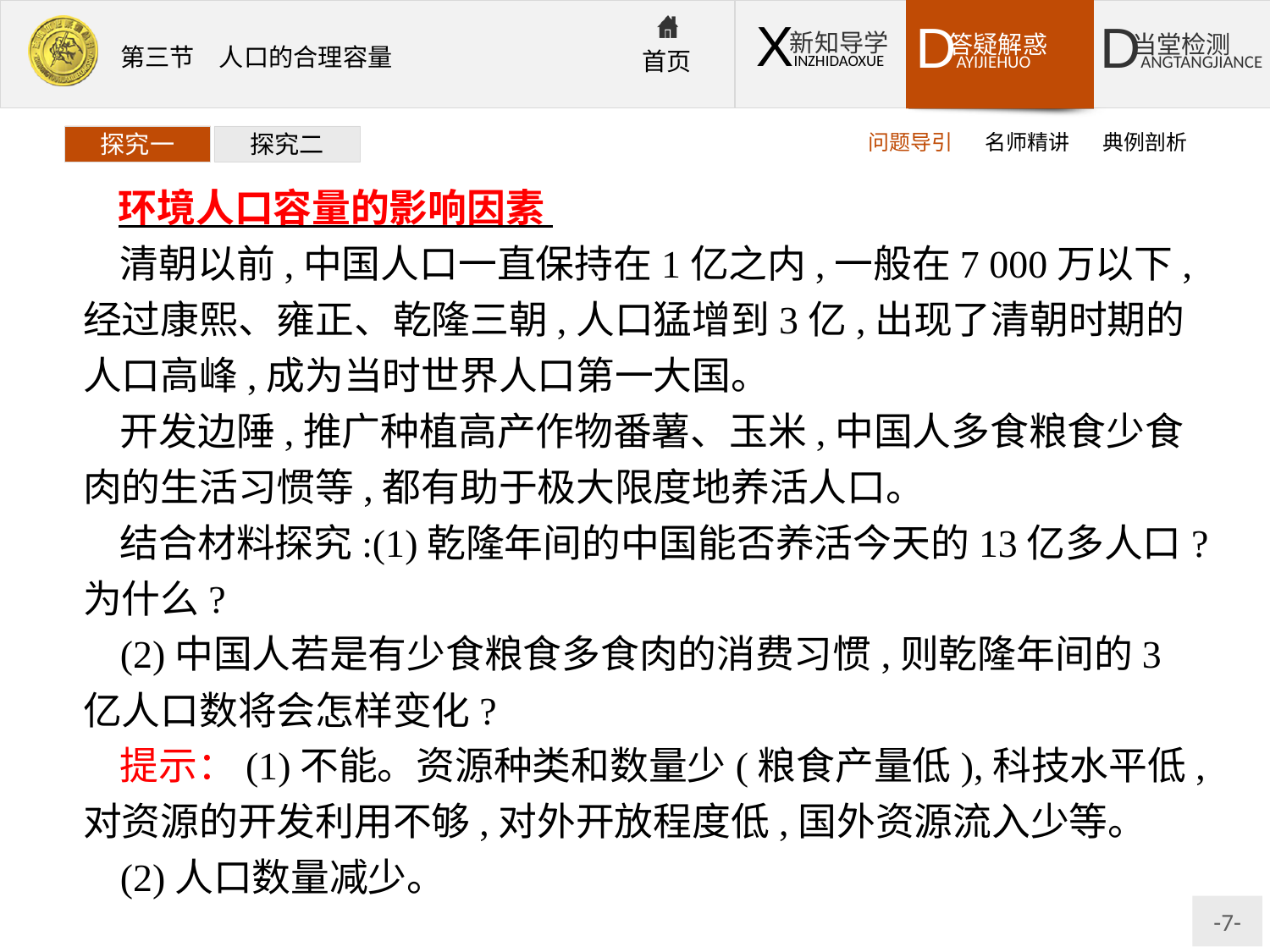

问题导引
名师精讲
典例剖析
探究一
探究二
环境人口容量的影响因素
清朝以前,中国人口一直保持在1亿之内,一般在7 000万以下,经过康熙、雍正、乾隆三朝,人口猛增到3亿,出现了清朝时期的人口高峰,成为当时世界人口第一大国。
开发边陲,推广种植高产作物番薯、玉米,中国人多食粮食少食肉的生活习惯等,都有助于极大限度地养活人口。
结合材料探究:(1)乾隆年间的中国能否养活今天的13亿多人口?为什么?
(2)中国人若是有少食粮食多食肉的消费习惯,则乾隆年间的3亿人口数将会怎样变化?
提示：(1)不能。资源种类和数量少(粮食产量低),科技水平低,对资源的开发利用不够,对外开放程度低,国外资源流入少等。
(2)人口数量减少。